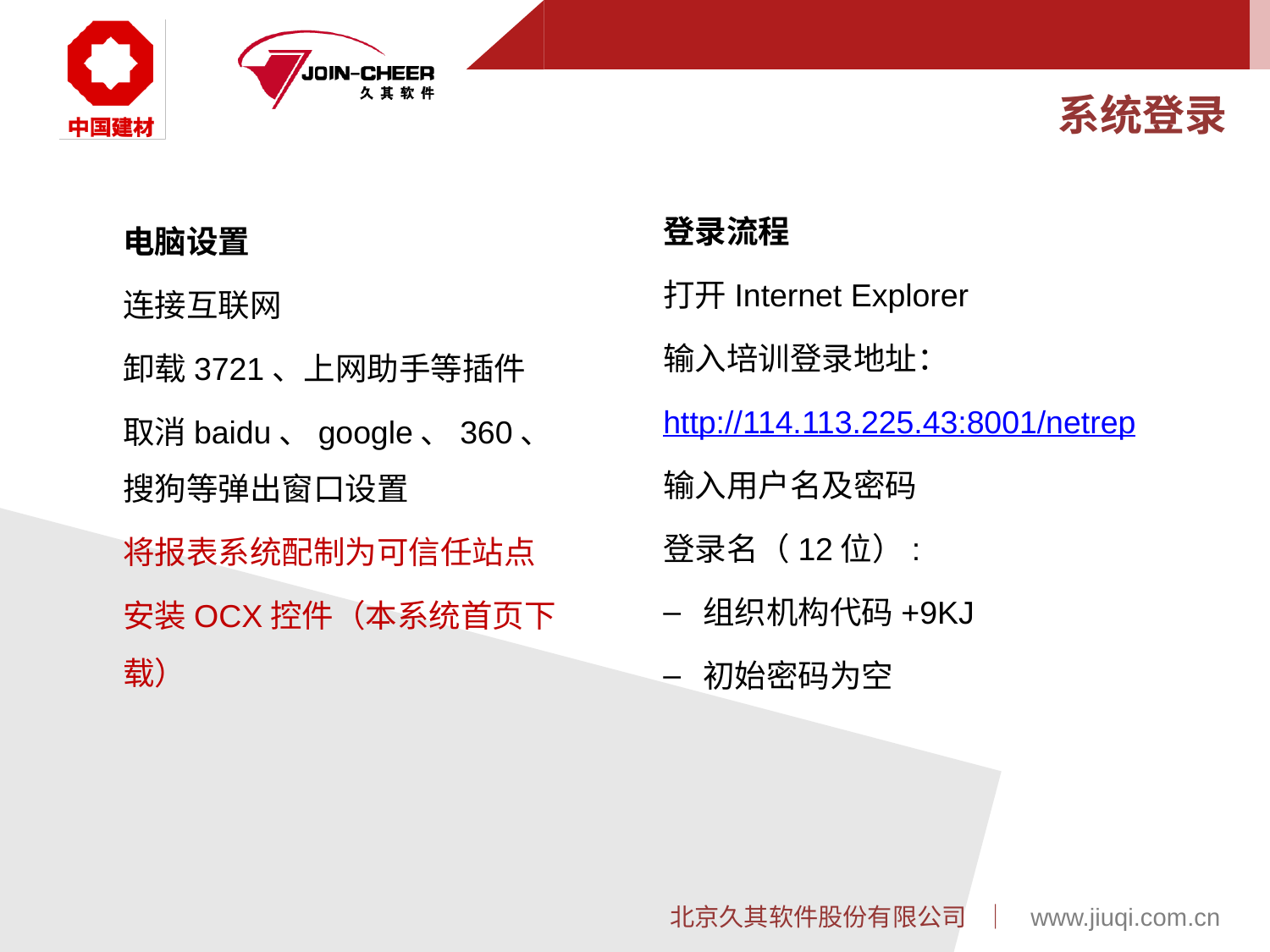

# 系统登录
登录流程
打开Internet Explorer
输入培训登录地址：
http://114.113.225.43:8001/netrep
输入用户名及密码
登录名（12位）:
组织机构代码+9KJ
初始密码为空

电脑设置
连接互联网
卸载3721、上网助手等插件
取消baidu、google、360、搜狗等弹出窗口设置
将报表系统配制为可信任站点
安装OCX控件（本系统首页下载）